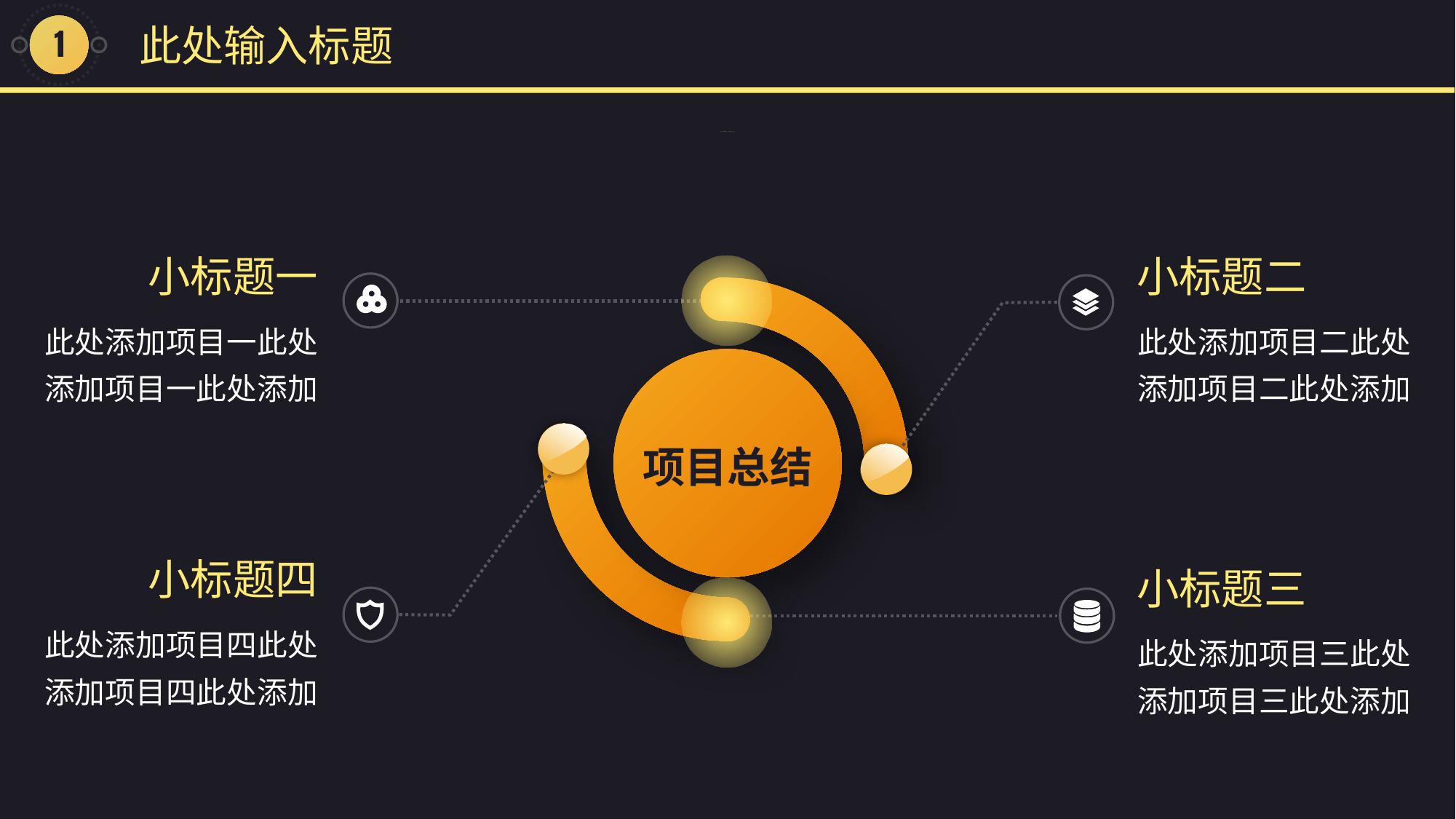

1

此处输入标题

小标题一
小标题二

此处添加项目一此处添加项目一此处添加
此处添加项目二此处添加项目二此处添加

项目总结

小标题四
小标题三

此处添加项目四此处添加项目四此处添加
此处添加项目三此处添加项目三此处添加